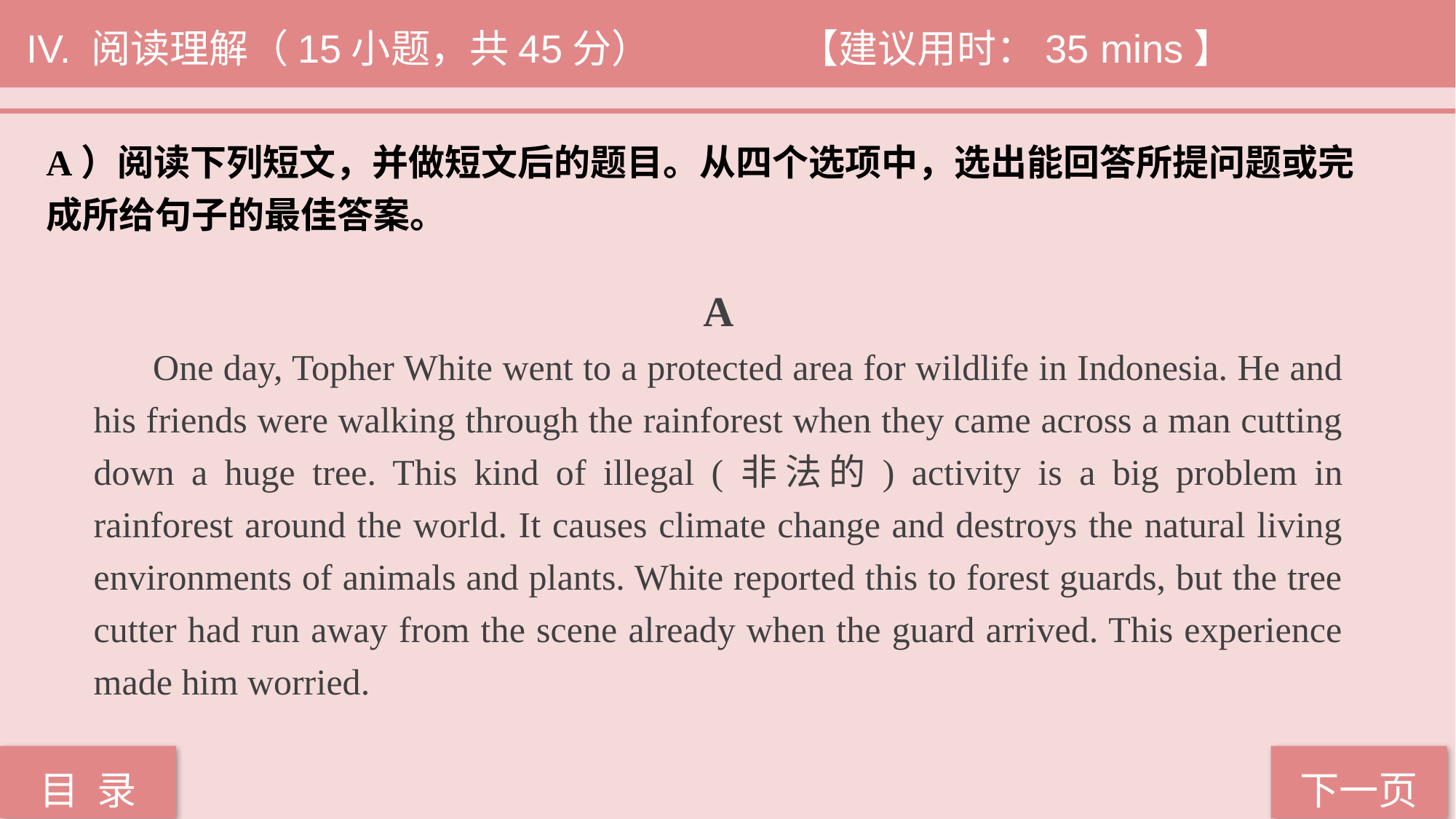

IV. 阅读理解（15小题，共45分） 		 【建议用时：35 mins】
A）阅读下列短文，并做短文后的题目。从四个选项中，选出能回答所提问题或完
成所给句子的最佳答案。
                                                                   A
      One day, Topher White went to a protected area for wildlife in Indonesia. He and his friends were walking through the rainforest when they came across a man cutting down a huge tree. This kind of illegal (非法的) activity is a big problem in rainforest around the world. It causes climate change and destroys the natural living environments of animals and plants. White reported this to forest guards, but the tree cutter had run away from the scene already when the guard arrived. This experience made him worried.